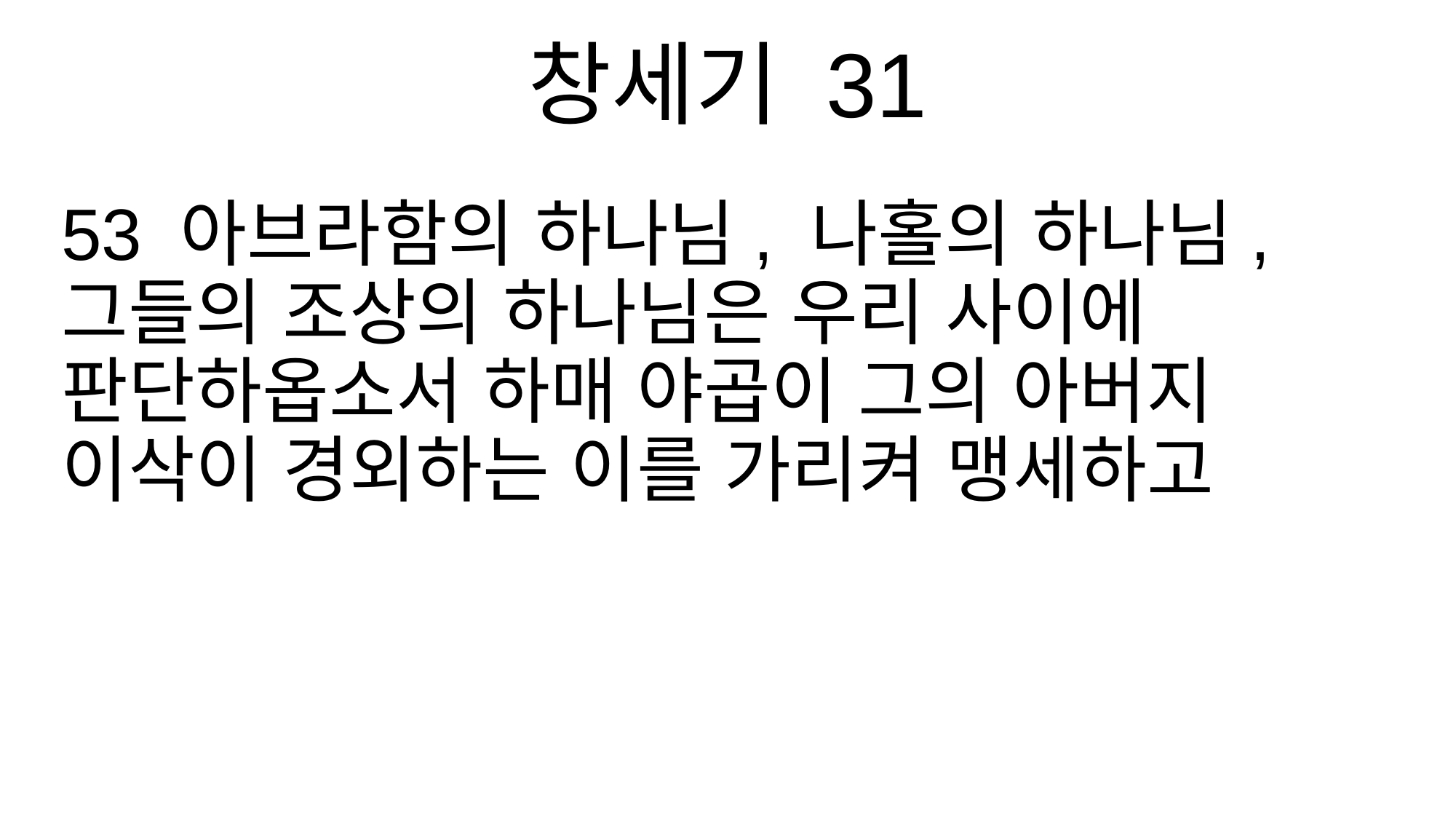

창세기 31
53 아브라함의 하나님, 나홀의 하나님, 그들의 조상의 하나님은 우리 사이에 판단하옵소서 하매 야곱이 그의 아버지 이삭이 경외하는 이를 가리켜 맹세하고